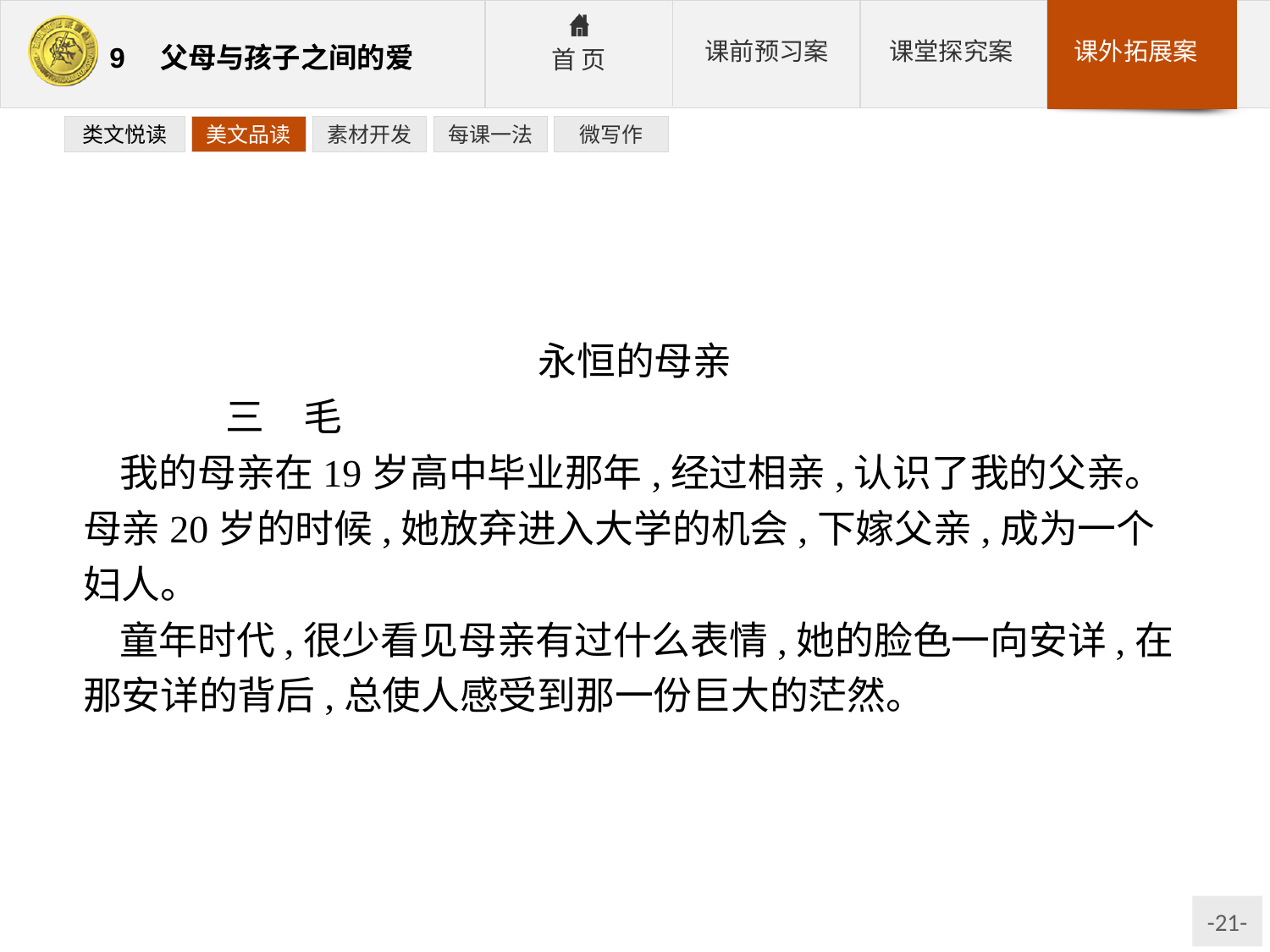

类文悦读
美文品读
素材开发
每课一法
微写作
永恒的母亲
	三　毛
我的母亲在19岁高中毕业那年,经过相亲,认识了我的父亲。母亲20岁的时候,她放弃进入大学的机会,下嫁父亲,成为一个妇人。
童年时代,很少看见母亲有过什么表情,她的脸色一向安详,在那安详的背后,总使人感受到那一份巨大的茫然。